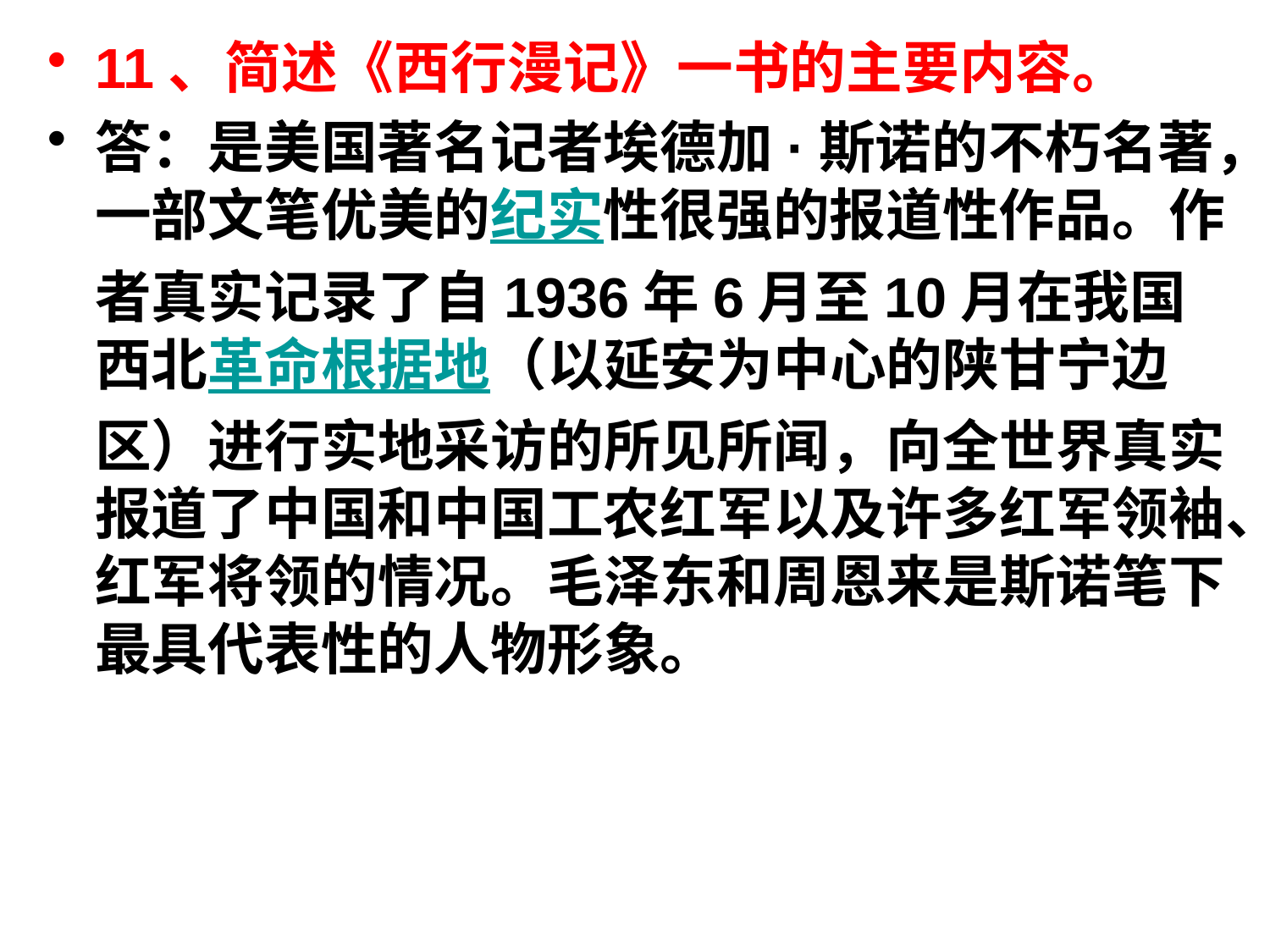

11、简述《西行漫记》一书的主要内容。
答：是美国著名记者埃德加·斯诺的不朽名著，一部文笔优美的纪实性很强的报道性作品。作者真实记录了自1936年6月至10月在我国西北革命根据地（以延安为中心的陕甘宁边区）进行实地采访的所见所闻，向全世界真实报道了中国和中国工农红军以及许多红军领袖、红军将领的情况。毛泽东和周恩来是斯诺笔下最具代表性的人物形象。

#